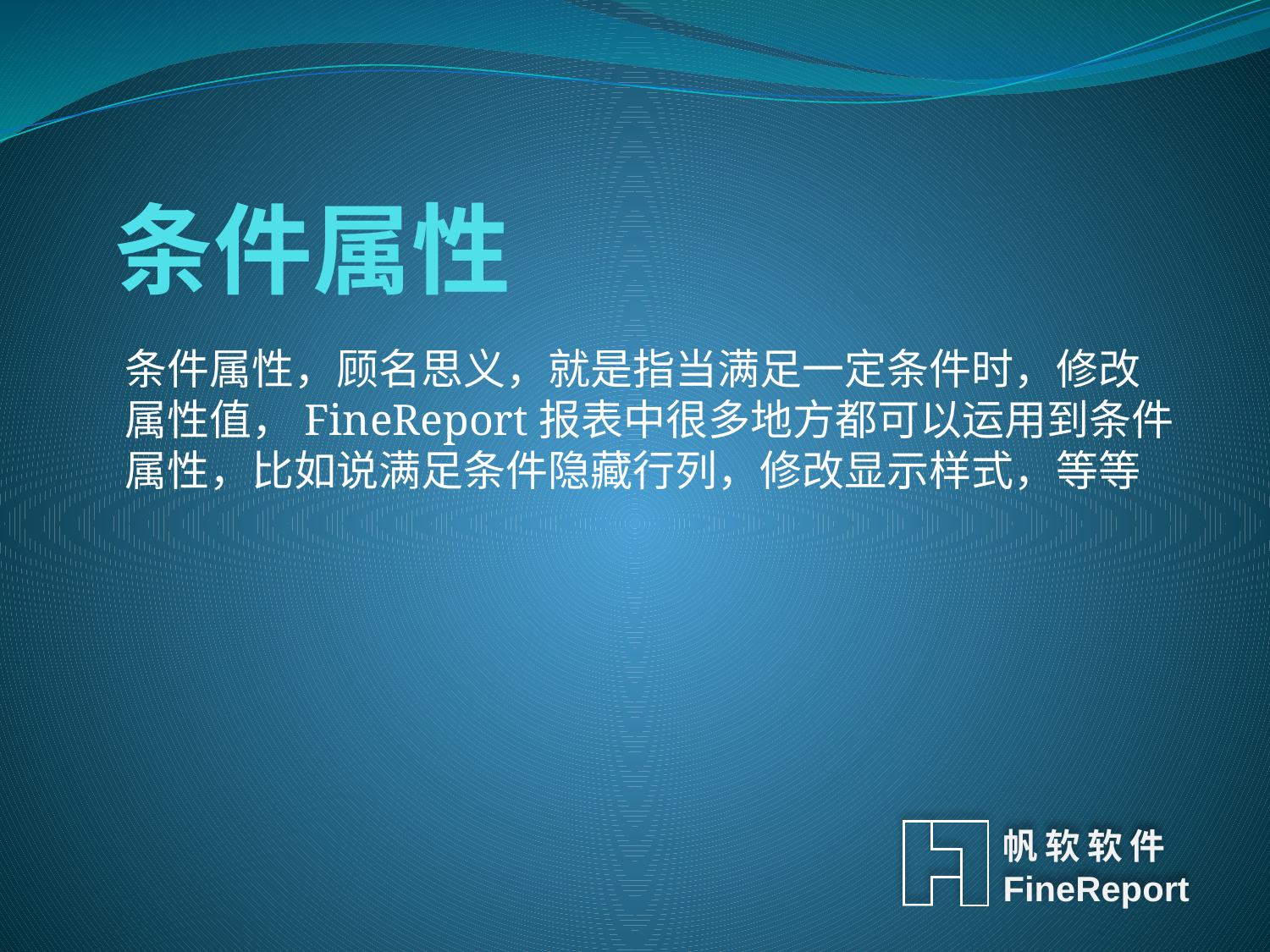

# 条件属性
条件属性，顾名思义，就是指当满足一定条件时，修改属性值，FineReport报表中很多地方都可以运用到条件属性，比如说满足条件隐藏行列，修改显示样式，等等